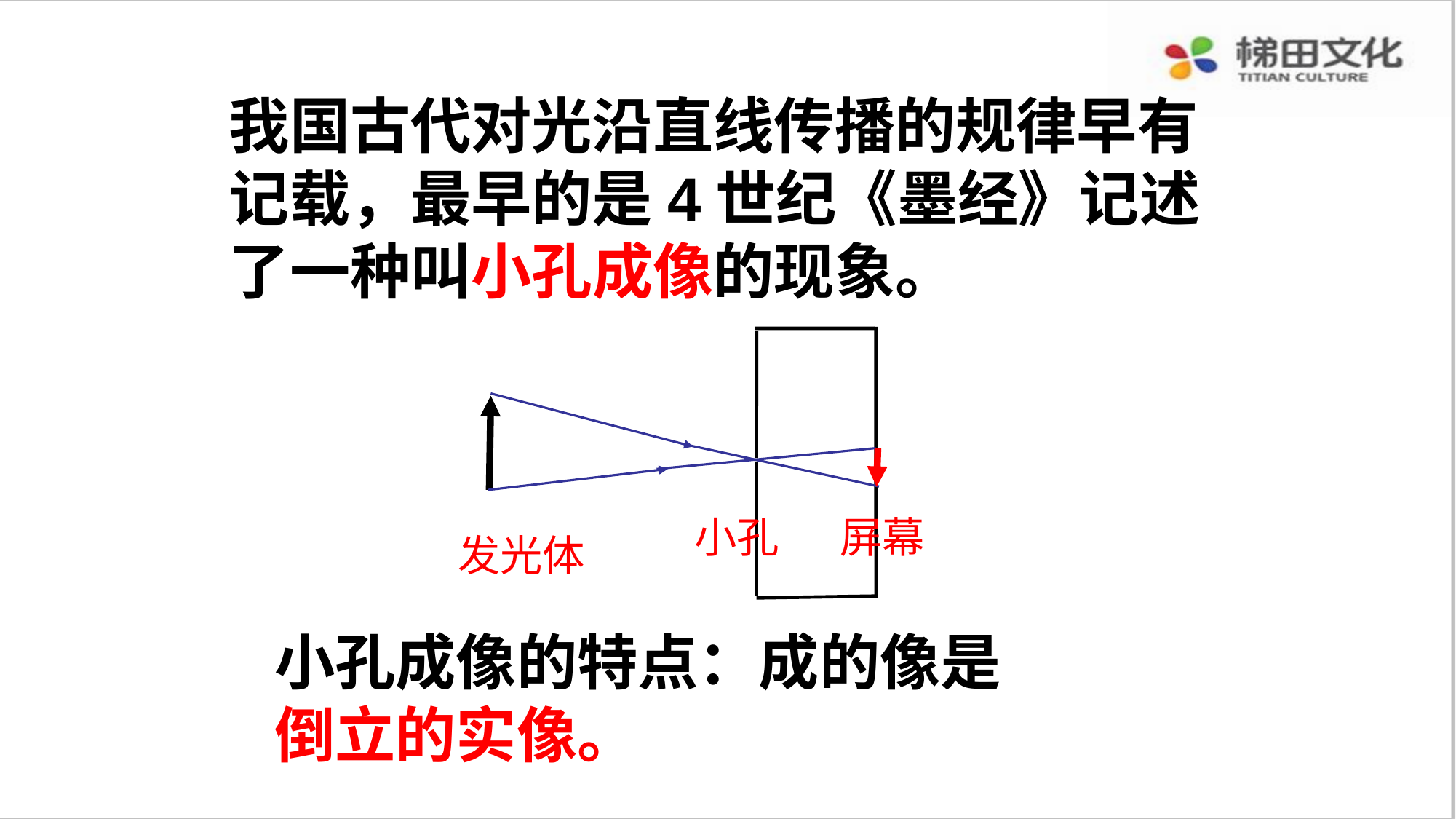

我国古代对光沿直线传播的规律早有记载，最早的是4世纪《墨经》记述了一种叫小孔成像的现象。

小孔
屏幕
发光体
小孔成像的特点：成的像是倒立的实像。